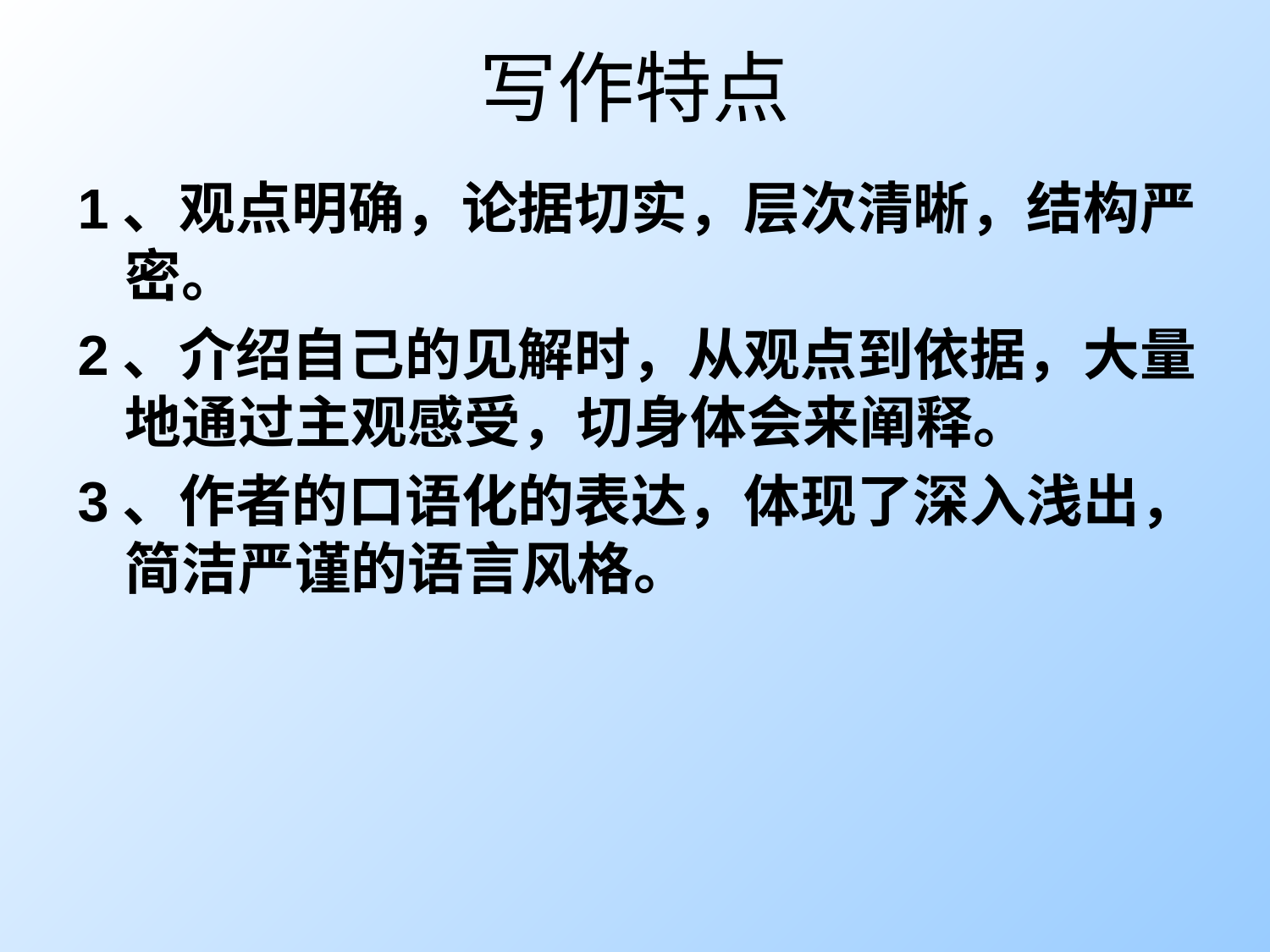

# 写作特点
1、观点明确，论据切实，层次清晰，结构严密。
2、介绍自己的见解时，从观点到依据，大量地通过主观感受，切身体会来阐释。
3、作者的口语化的表达，体现了深入浅出，简洁严谨的语言风格。